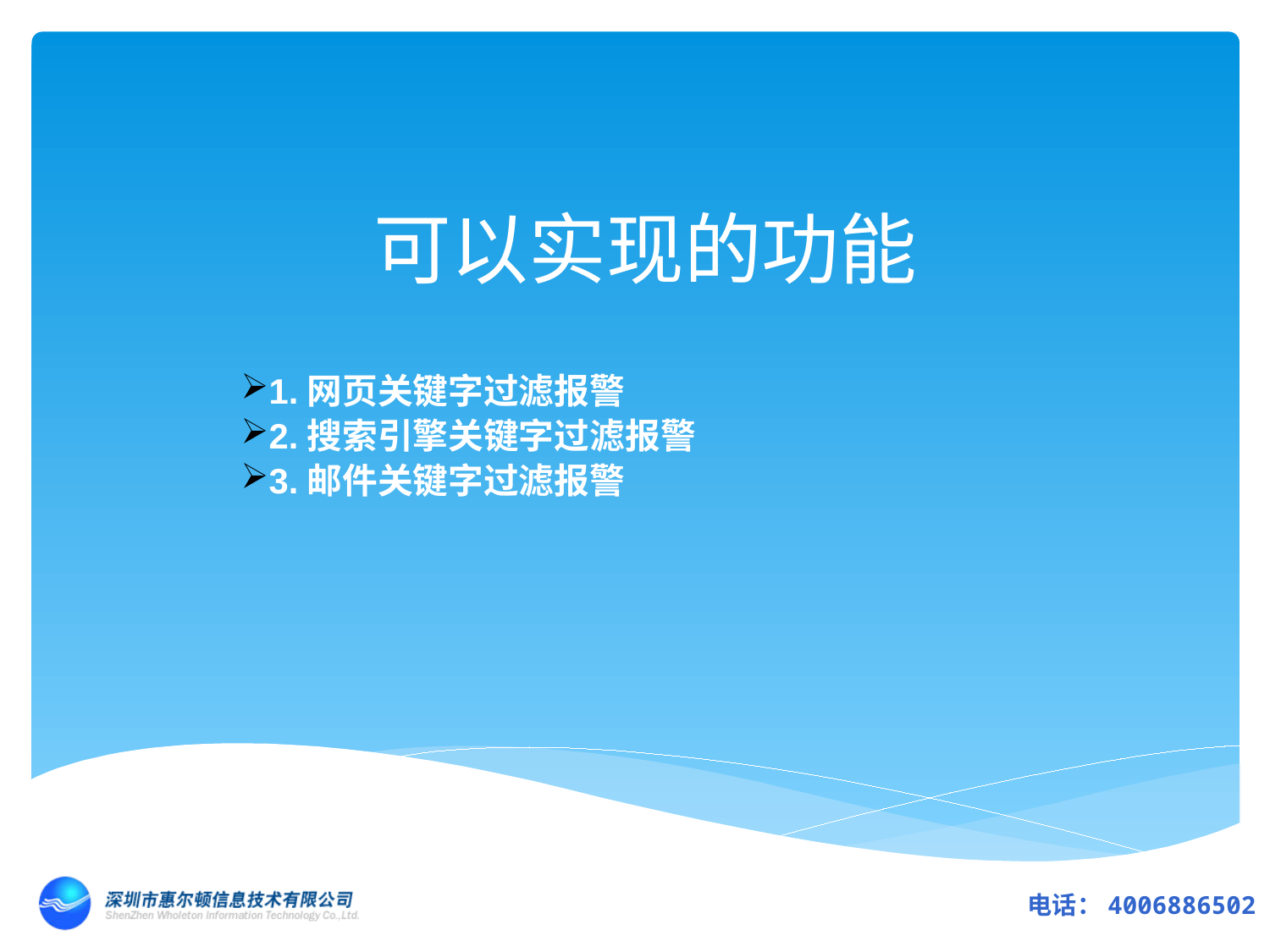

# 可以实现的功能
1.网页关键字过滤报警
2.搜索引擎关键字过滤报警
3.邮件关键字过滤报警